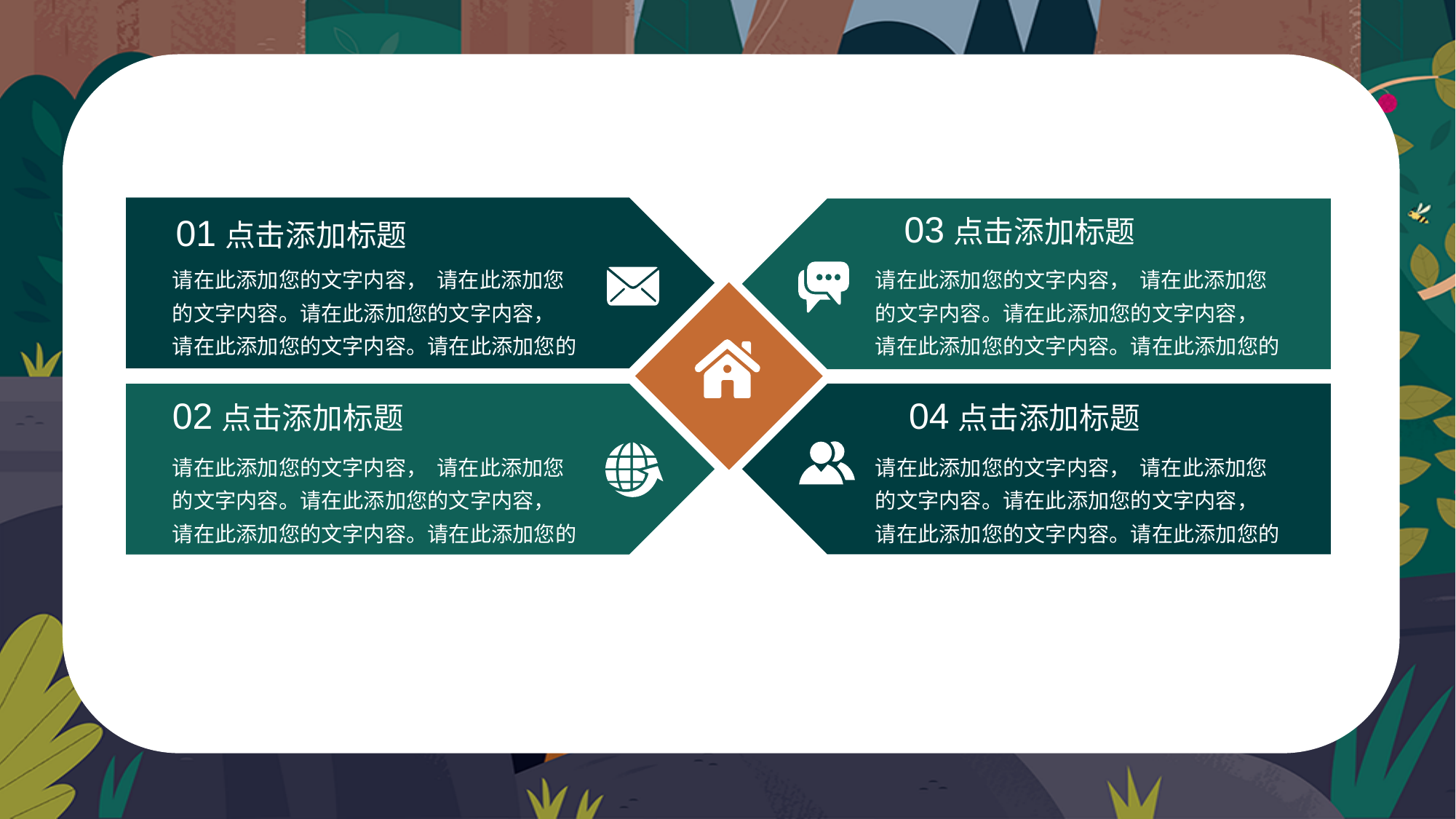

03点击添加标题
01点击添加标题
请在此添加您的文字内容，  请在此添加您的文字内容。请在此添加您的文字内容，  请在此添加您的文字内容。请在此添加您的
请在此添加您的文字内容，  请在此添加您的文字内容。请在此添加您的文字内容，  请在此添加您的文字内容。请在此添加您的

02点击添加标题
04点击添加标题
请在此添加您的文字内容，  请在此添加您的文字内容。请在此添加您的文字内容，  请在此添加您的文字内容。请在此添加您的

请在此添加您的文字内容，  请在此添加您的文字内容。请在此添加您的文字内容，  请在此添加您的文字内容。请在此添加您的